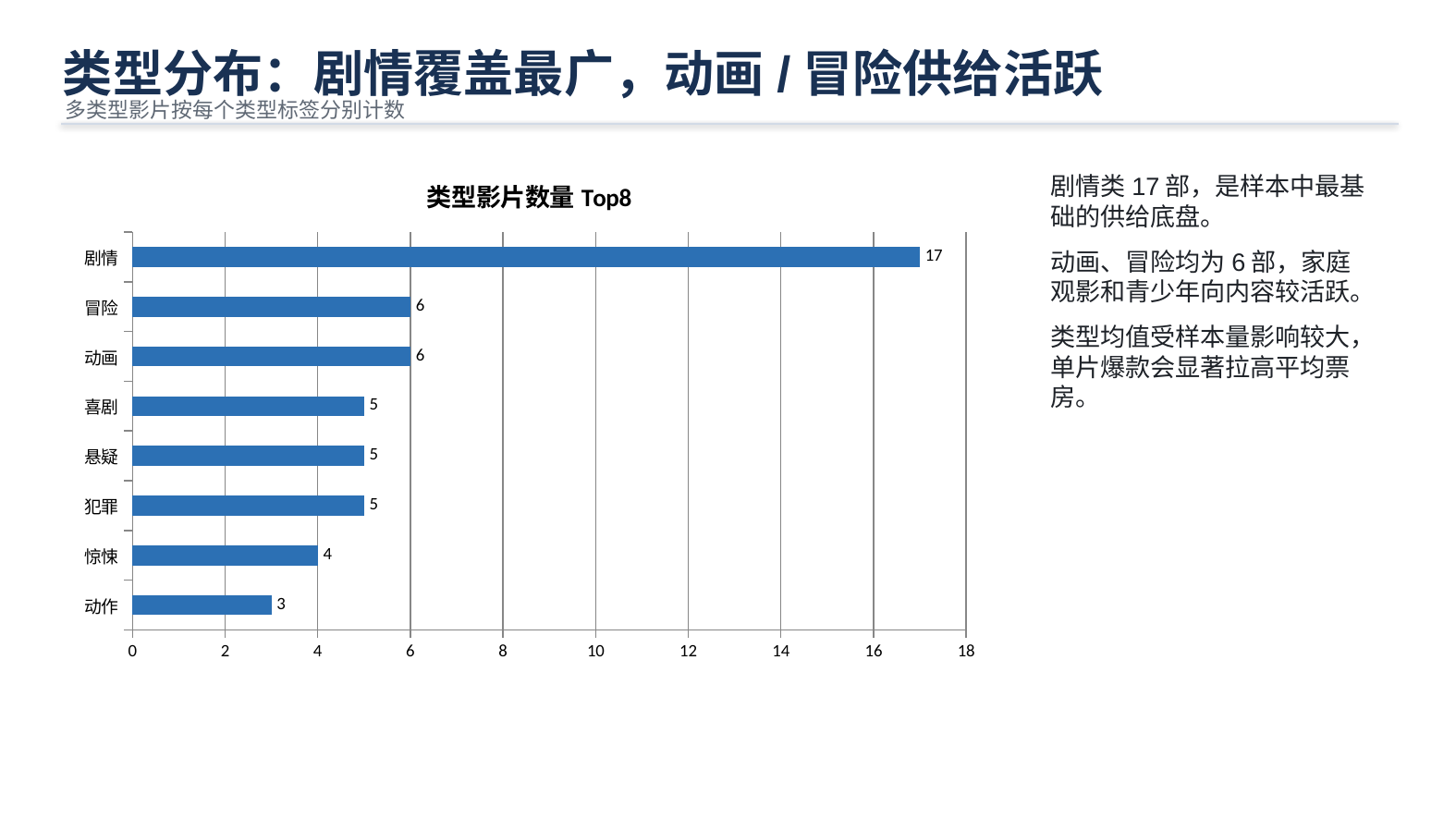

类型分布：剧情覆盖最广，动画/冒险供给活跃
多类型影片按每个类型标签分别计数

### Chart: 类型影片数量Top8

| Category | 类型影片数量Top8 |
|---|---|
| 动作 | 3.0 |
| 惊悚 | 4.0 |
| 犯罪 | 5.0 |
| 悬疑 | 5.0 |
| 喜剧 | 5.0 |
| 动画 | 6.0 |
| 冒险 | 6.0 |
| 剧情 | 17.0 |
剧情类17部，是样本中最基础的供给底盘。
动画、冒险均为6部，家庭观影和青少年向内容较活跃。
类型均值受样本量影响较大，单片爆款会显著拉高平均票房。